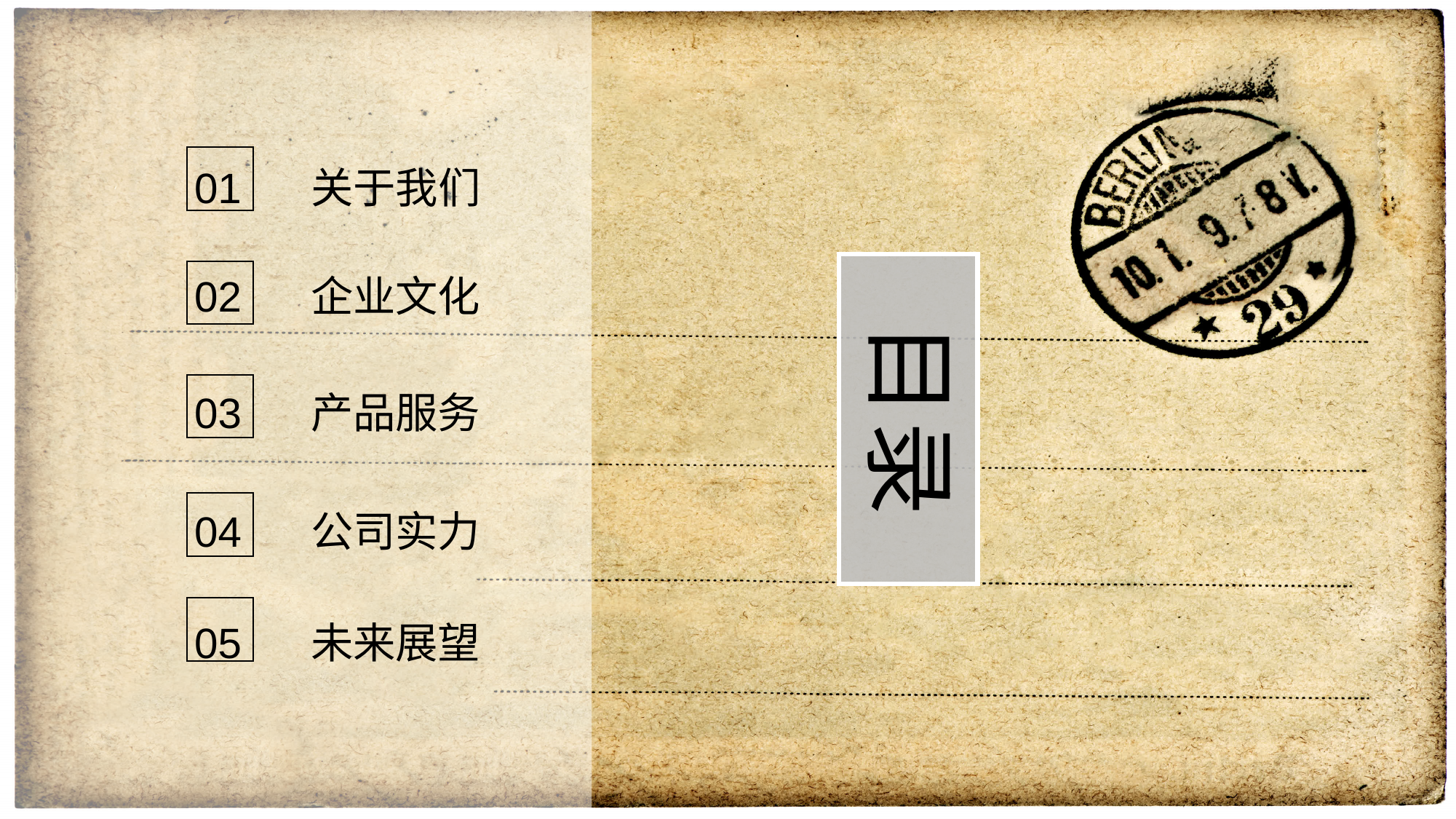

01     关于我们

02     企业文化

目录

03     产品服务

04     公司实力

05     未来展望